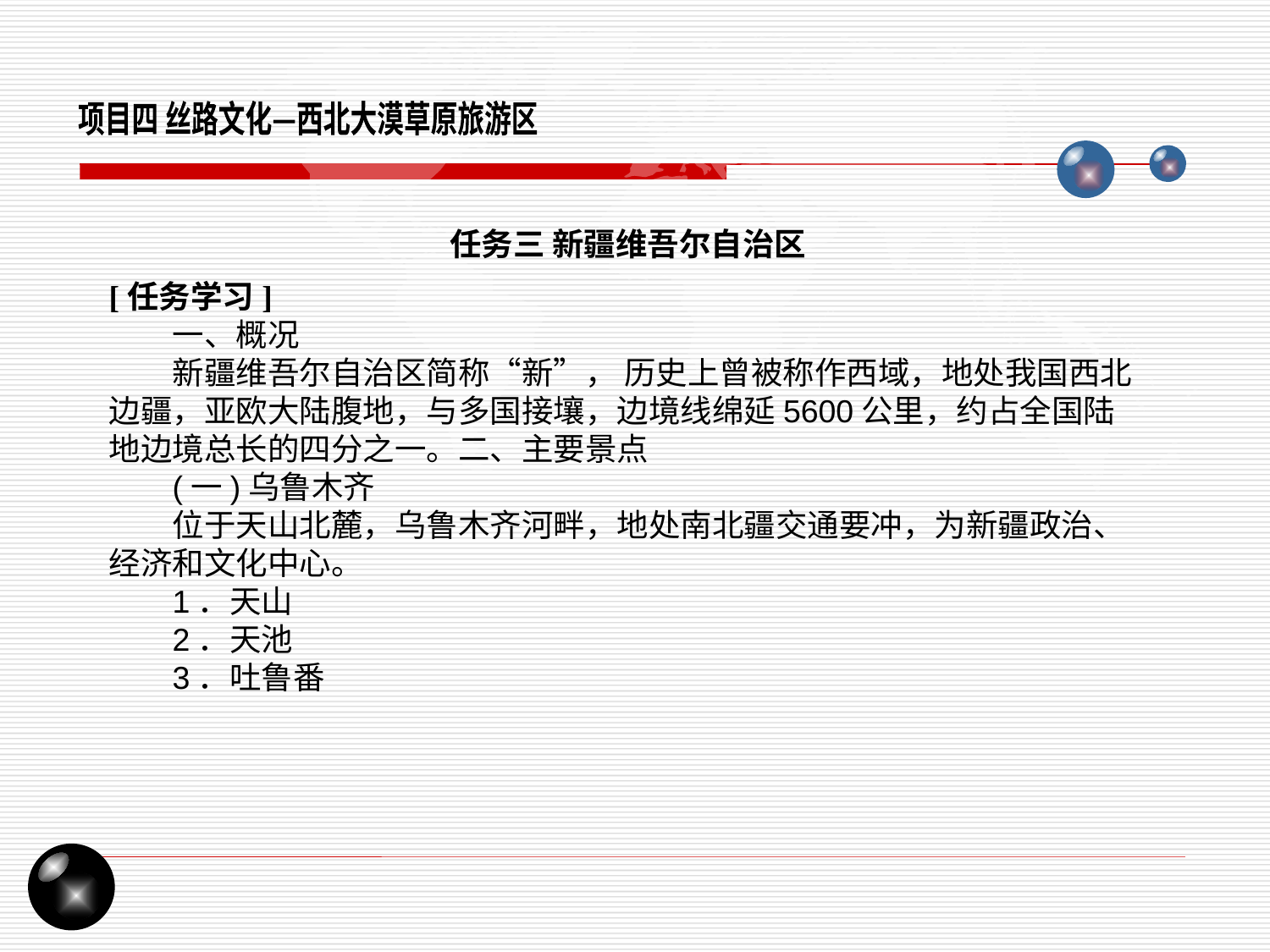

项目四 丝路文化—西北大漠草原旅游区
任务三 新疆维吾尔自治区
[任务学习]
一、概况
新疆维吾尔自治区简称“新”， 历史上曾被称作西域，地处我国西北边疆，亚欧大陆腹地，与多国接壤，边境线绵延5600公里，约占全国陆地边境总长的四分之一。二、主要景点
(一)乌鲁木齐
位于天山北麓，乌鲁木齐河畔，地处南北疆交通要冲，为新疆政治、经济和文化中心。
1．天山
2．天池
3．吐鲁番